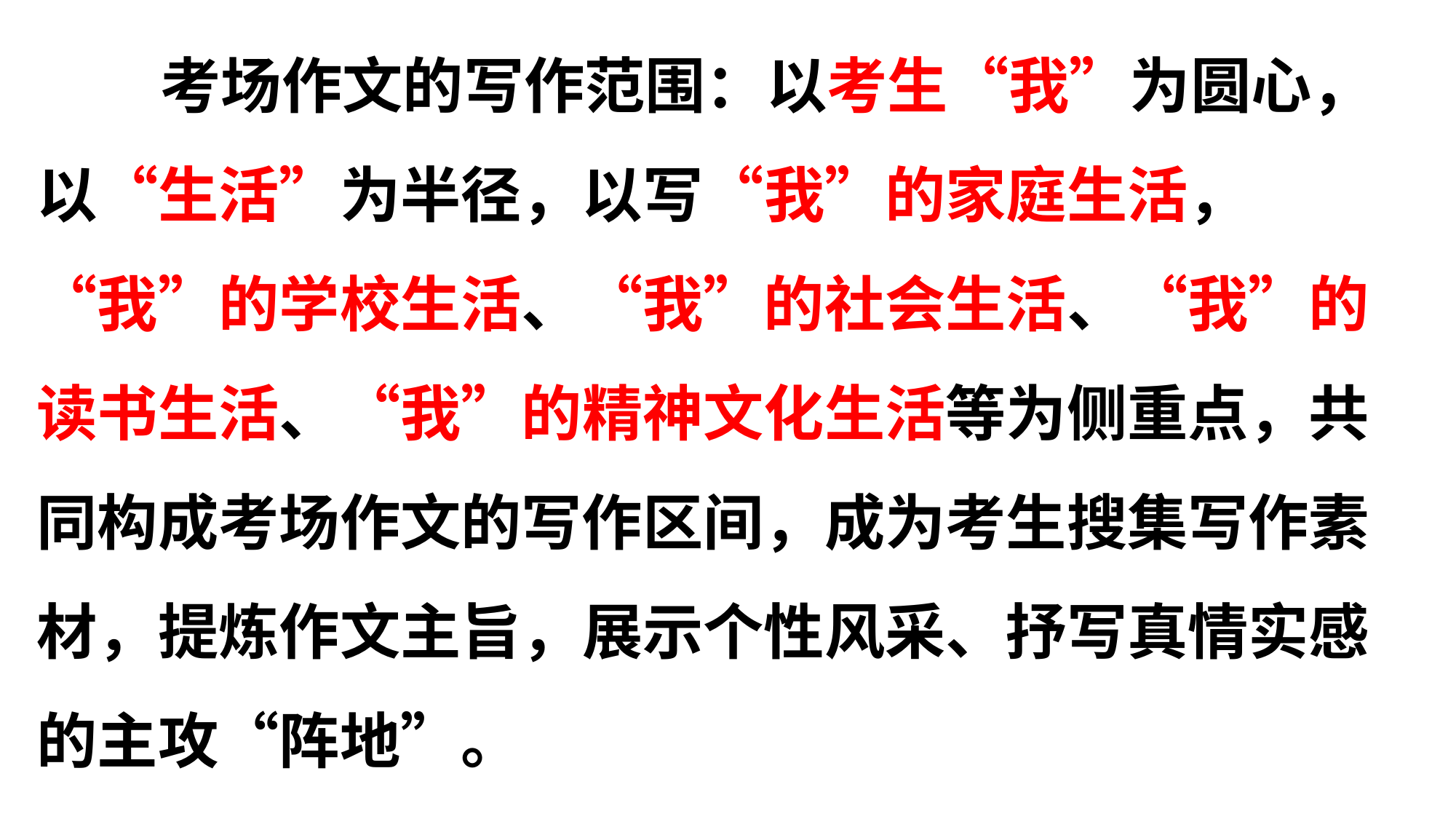

考场作文的写作范围：以考生“我”为圆心，以“生活”为半径，以写“我”的家庭生活，“我”的学校生活、“我”的社会生活、“我”的读书生活、“我”的精神文化生活等为侧重点，共同构成考场作文的写作区间，成为考生搜集写作素材，提炼作文主旨，展示个性风采、抒写真情实感的主攻“阵地”。